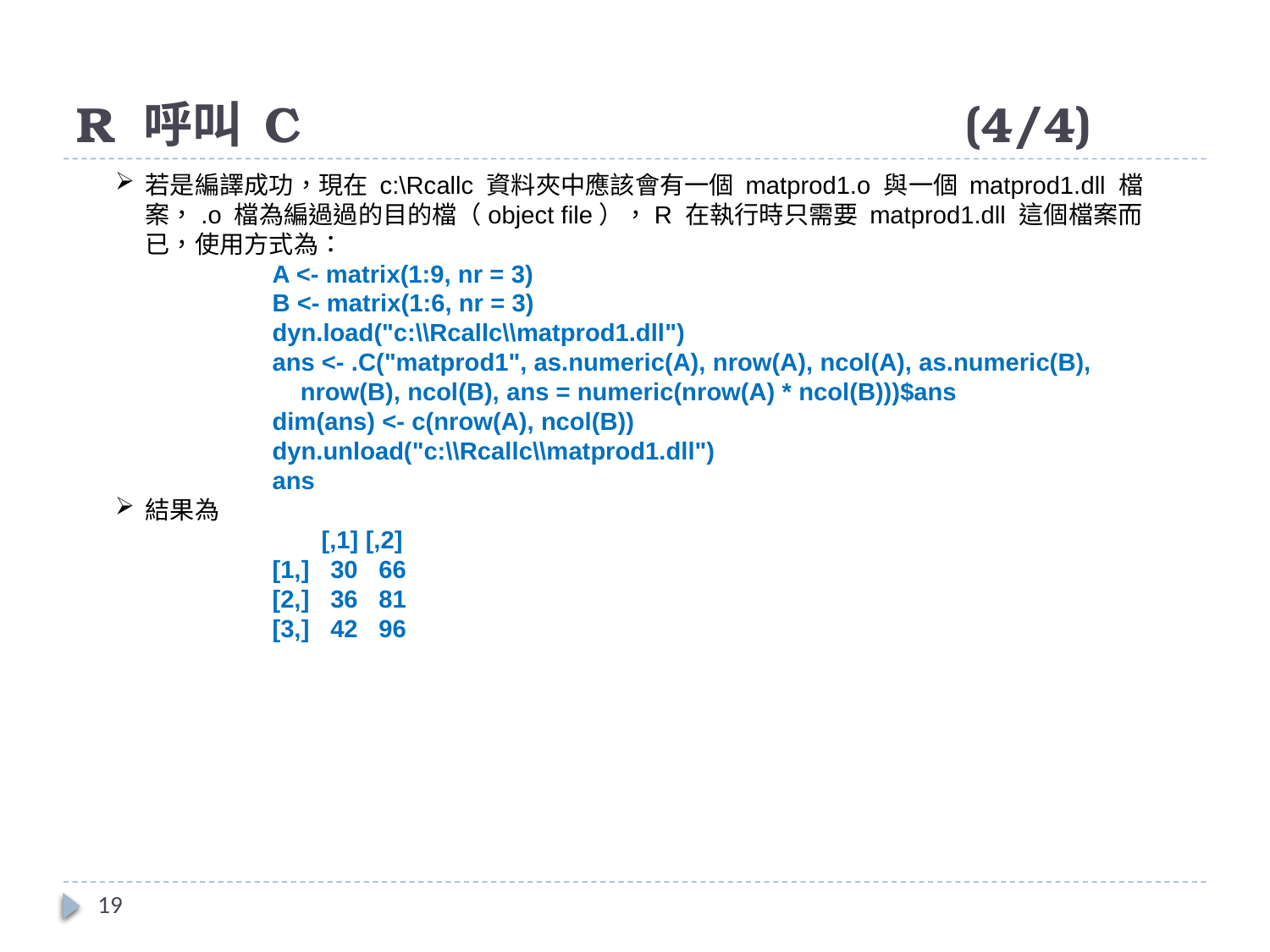

# R 呼叫 C						(4/4)
若是編譯成功，現在 c:\Rcallc 資料夾中應該會有一個 matprod1.o 與一個 matprod1.dll 檔案，.o 檔為編過過的目的檔（object file），R 在執行時只需要 matprod1.dll 這個檔案而已，使用方式為：
A <- matrix(1:9, nr = 3)
B <- matrix(1:6, nr = 3)
dyn.load("c:\\Rcallc\\matprod1.dll")
ans <- .C("matprod1", as.numeric(A), nrow(A), ncol(A), as.numeric(B),
    nrow(B), ncol(B), ans = numeric(nrow(A) * ncol(B)))$ans
dim(ans) <- c(nrow(A), ncol(B))
dyn.unload("c:\\Rcallc\\matprod1.dll")
ans
結果為
       [,1] [,2]
[1,]   30   66
[2,]   36   81
[3,]   42   96

19